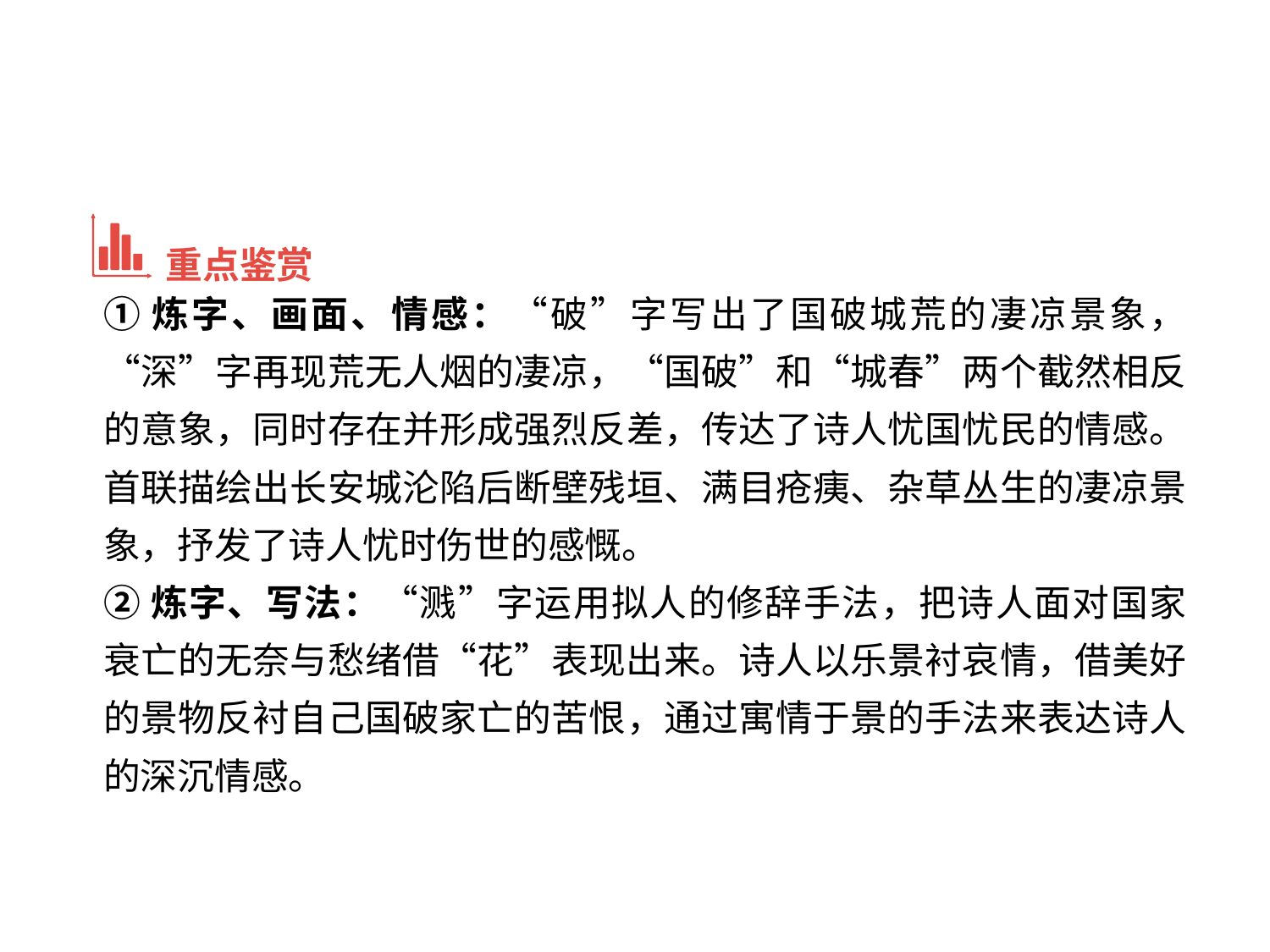

重点鉴赏
①炼字、画面、情感：“破”字写出了国破城荒的凄凉景象，“深”字再现荒无人烟的凄凉，“国破”和“城春”两个截然相反的意象，同时存在并形成强烈反差，传达了诗人忧国忧民的情感。首联描绘出长安城沦陷后断壁残垣、满目疮痍、杂草丛生的凄凉景象，抒发了诗人忧时伤世的感慨。
②炼字、写法：“溅”字运用拟人的修辞手法，把诗人面对国家衰亡的无奈与愁绪借“花”表现出来。诗人以乐景衬哀情，借美好的景物反衬自己国破家亡的苦恨，通过寓情于景的手法来表达诗人的深沉情感。